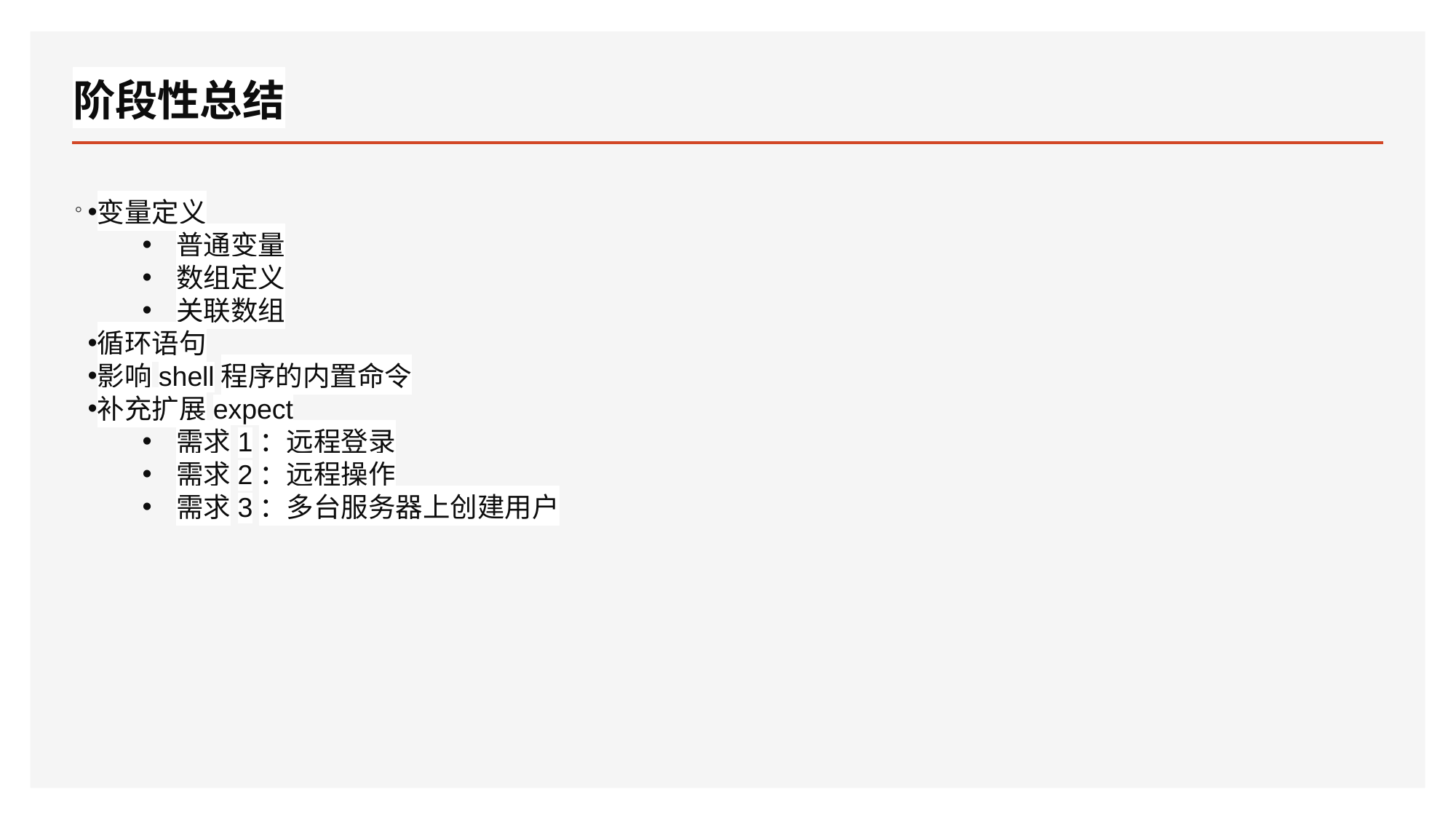

# 阶段性总结
。
变量定义
普通变量
数组定义
关联数组
循环语句
影响shell程序的内置命令
补充扩展expect
需求1：远程登录
需求2：远程操作
需求3：多台服务器上创建用户